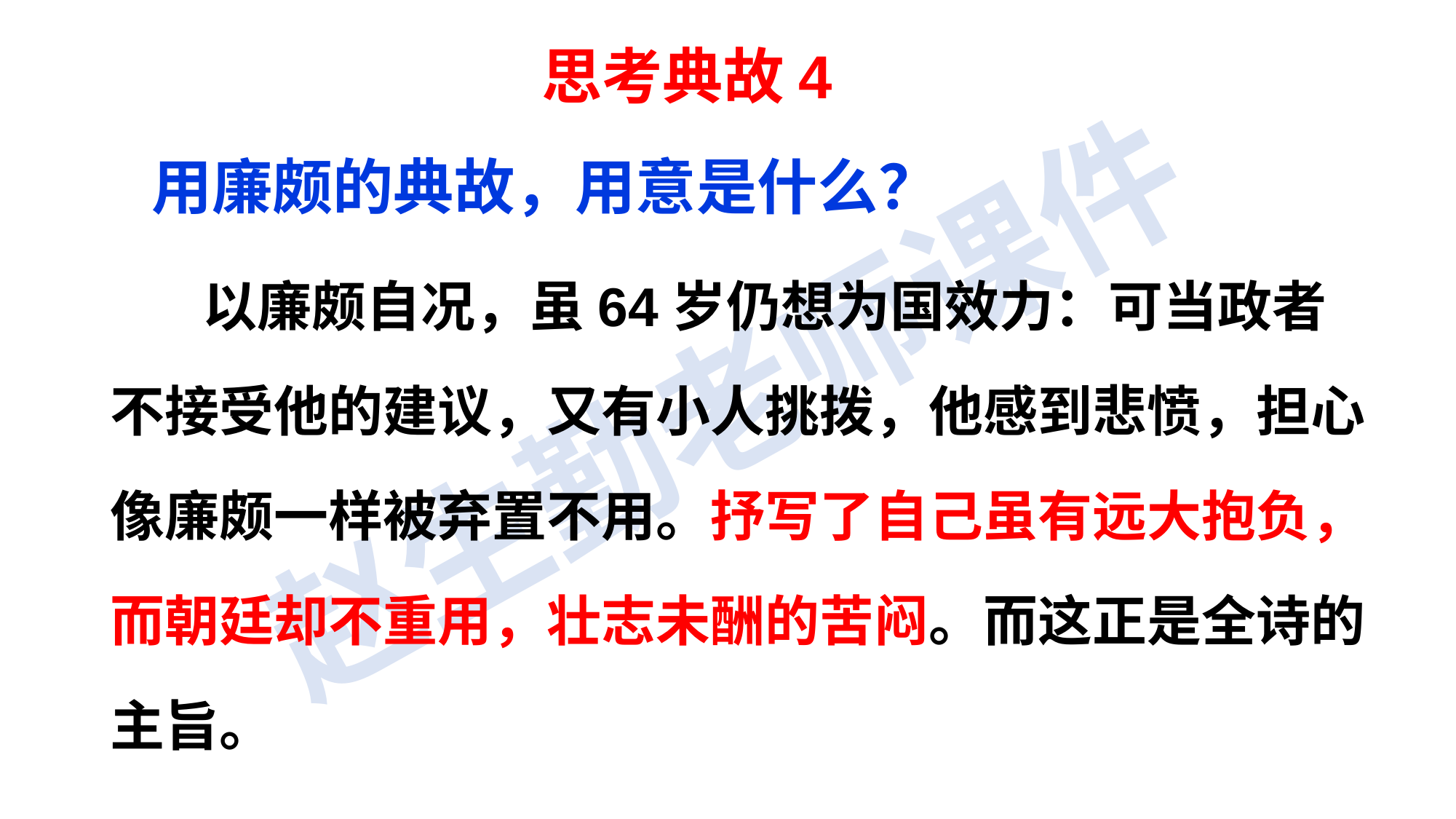

思考典故4
用廉颇的典故，用意是什么？
              以廉颇自况，虽64岁仍想为国效力：可当政者不接受他的建议，又有小人挑拨，他感到悲愤，担心像廉颇一样被弃置不用。抒写了自己虽有远大抱负，而朝廷却不重用，壮志未酬的苦闷。而这正是全诗的主旨。